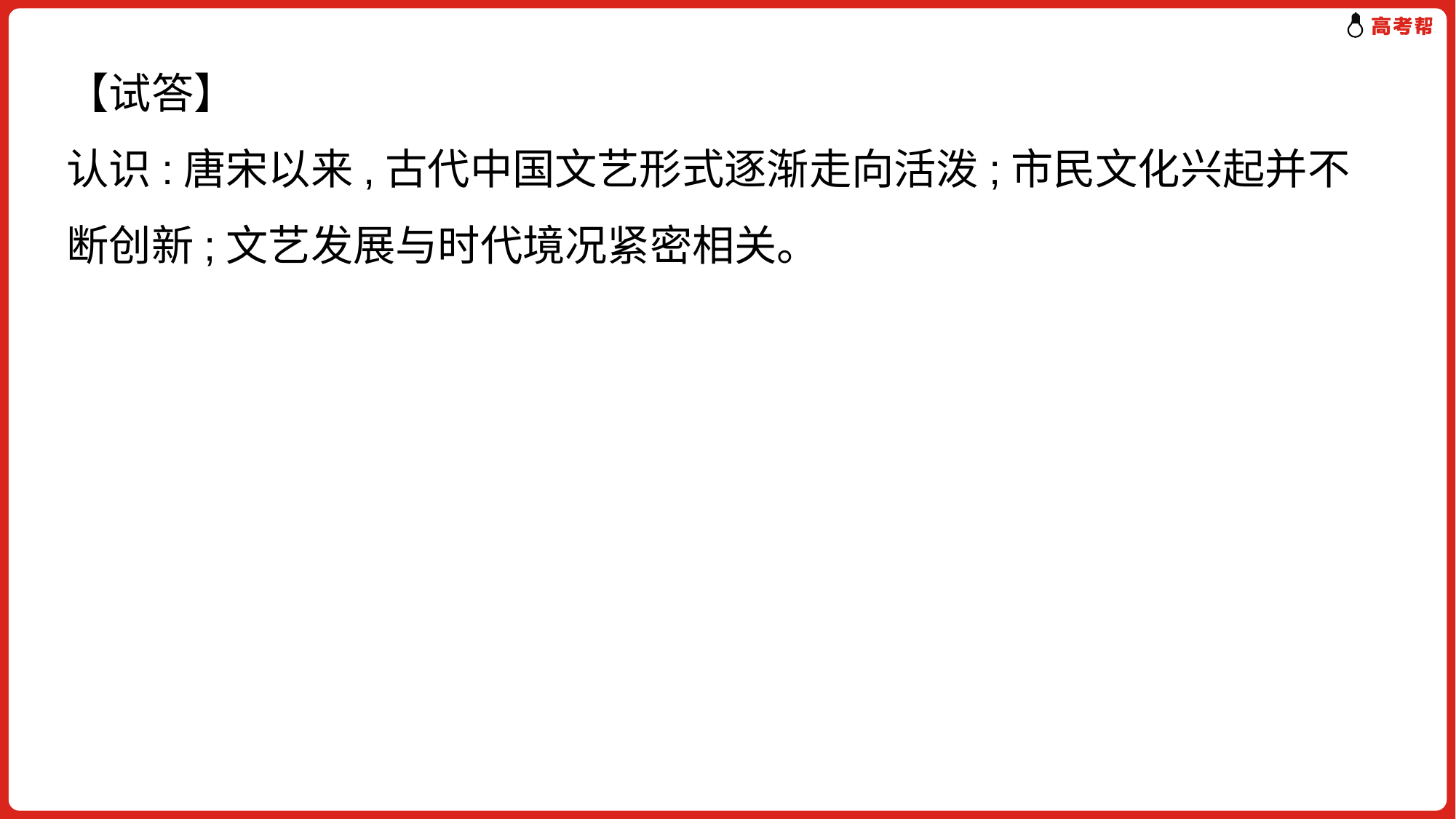

【试答】
认识:唐宋以来,古代中国文艺形式逐渐走向活泼;市民文化兴起并不断创新;文艺发展与时代境况紧密相关。